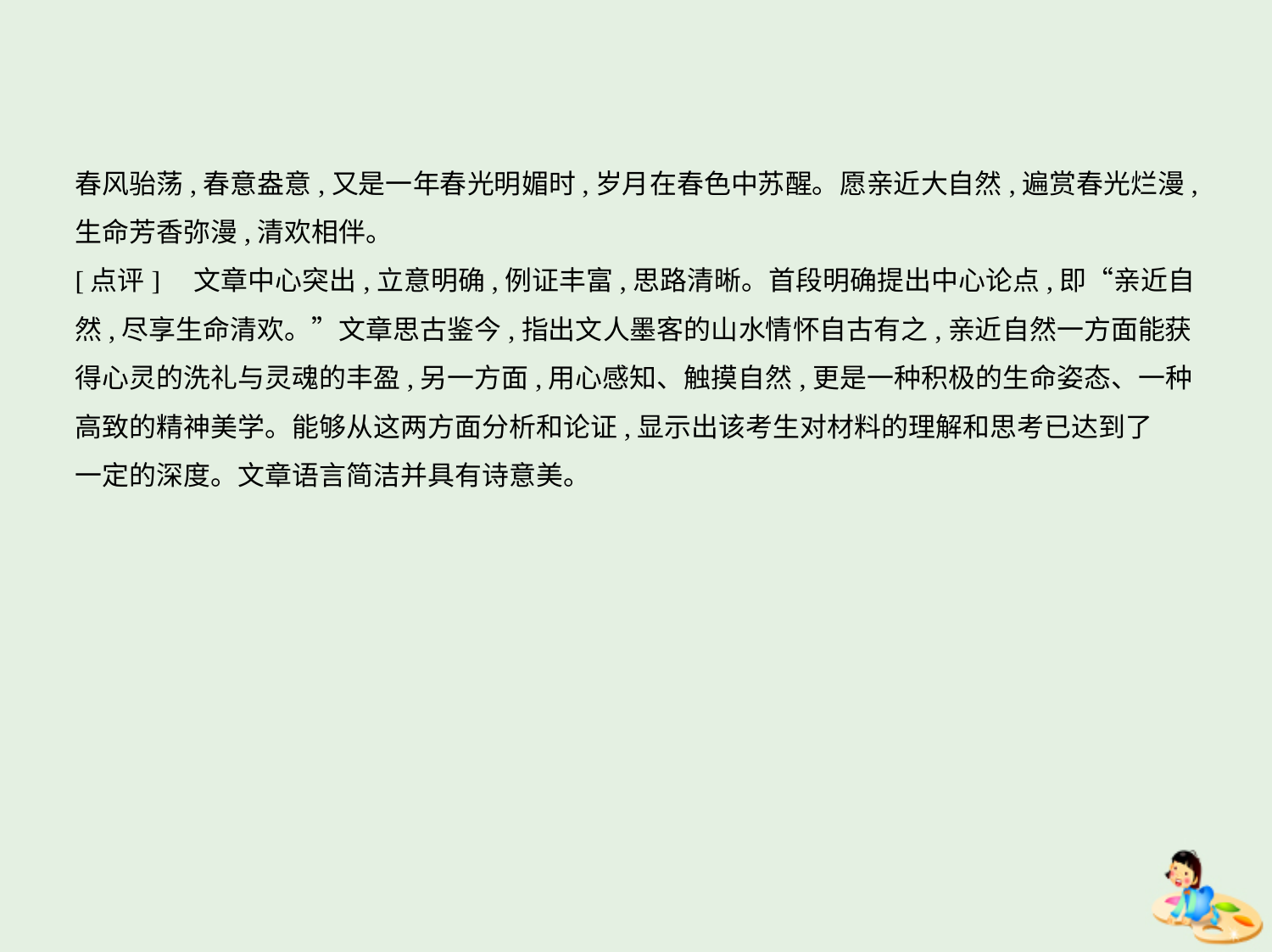

春风骀荡,春意盎意,又是一年春光明媚时,岁月在春色中苏醒。愿亲近大自然,遍赏春光烂漫,
生命芳香弥漫,清欢相伴。
[点评]　文章中心突出,立意明确,例证丰富,思路清晰。首段明确提出中心论点,即“亲近自
然,尽享生命清欢。”文章思古鉴今,指出文人墨客的山水情怀自古有之,亲近自然一方面能获
得心灵的洗礼与灵魂的丰盈,另一方面,用心感知、触摸自然,更是一种积极的生命姿态、一种
高致的精神美学。能够从这两方面分析和论证,显示出该考生对材料的理解和思考已达到了
一定的深度。文章语言简洁并具有诗意美。